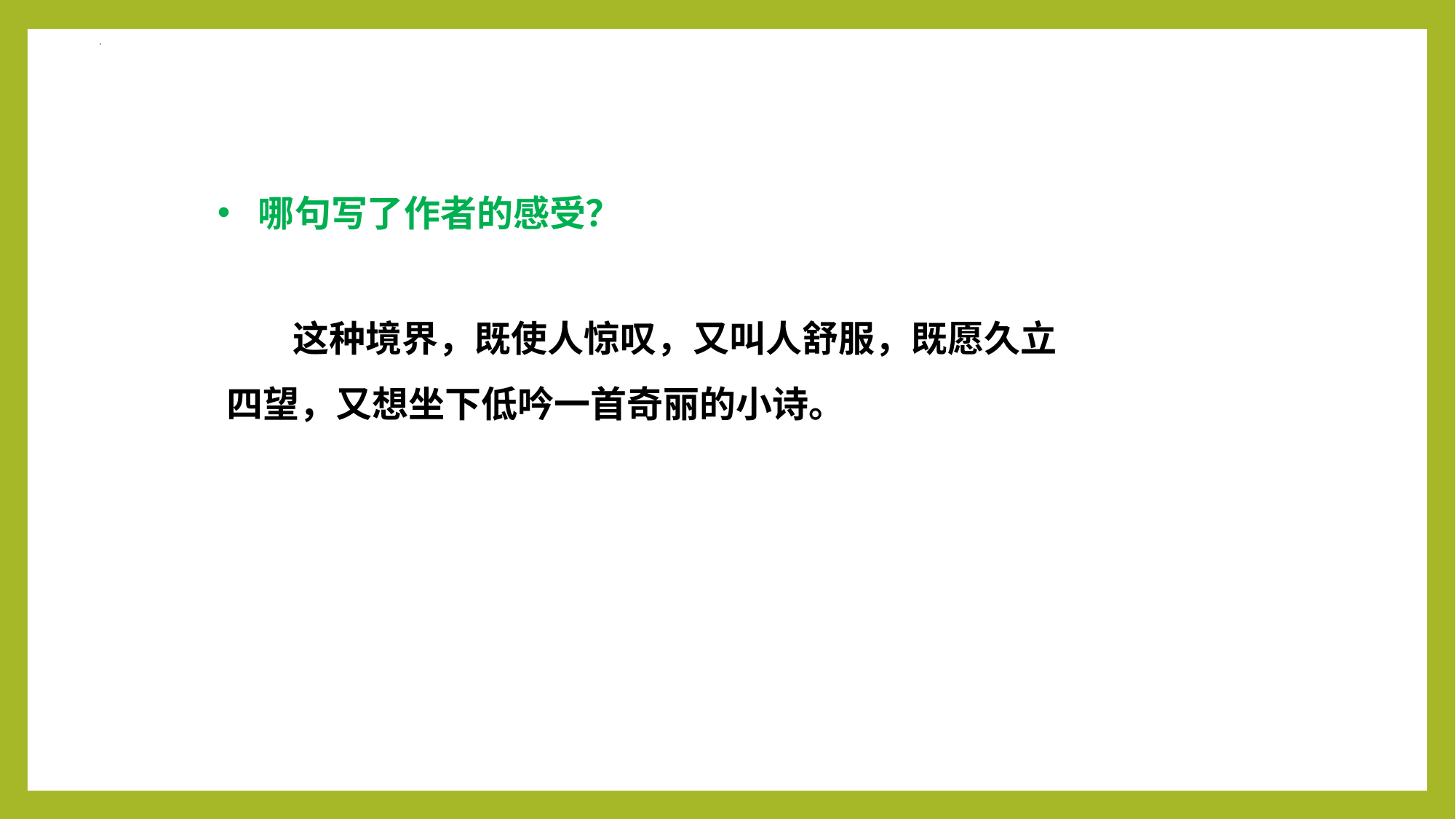

哪句写了作者的感受？
       这种境界，既使人惊叹，又叫人舒服，既愿久立四望，又想坐下低吟一首奇丽的小诗。